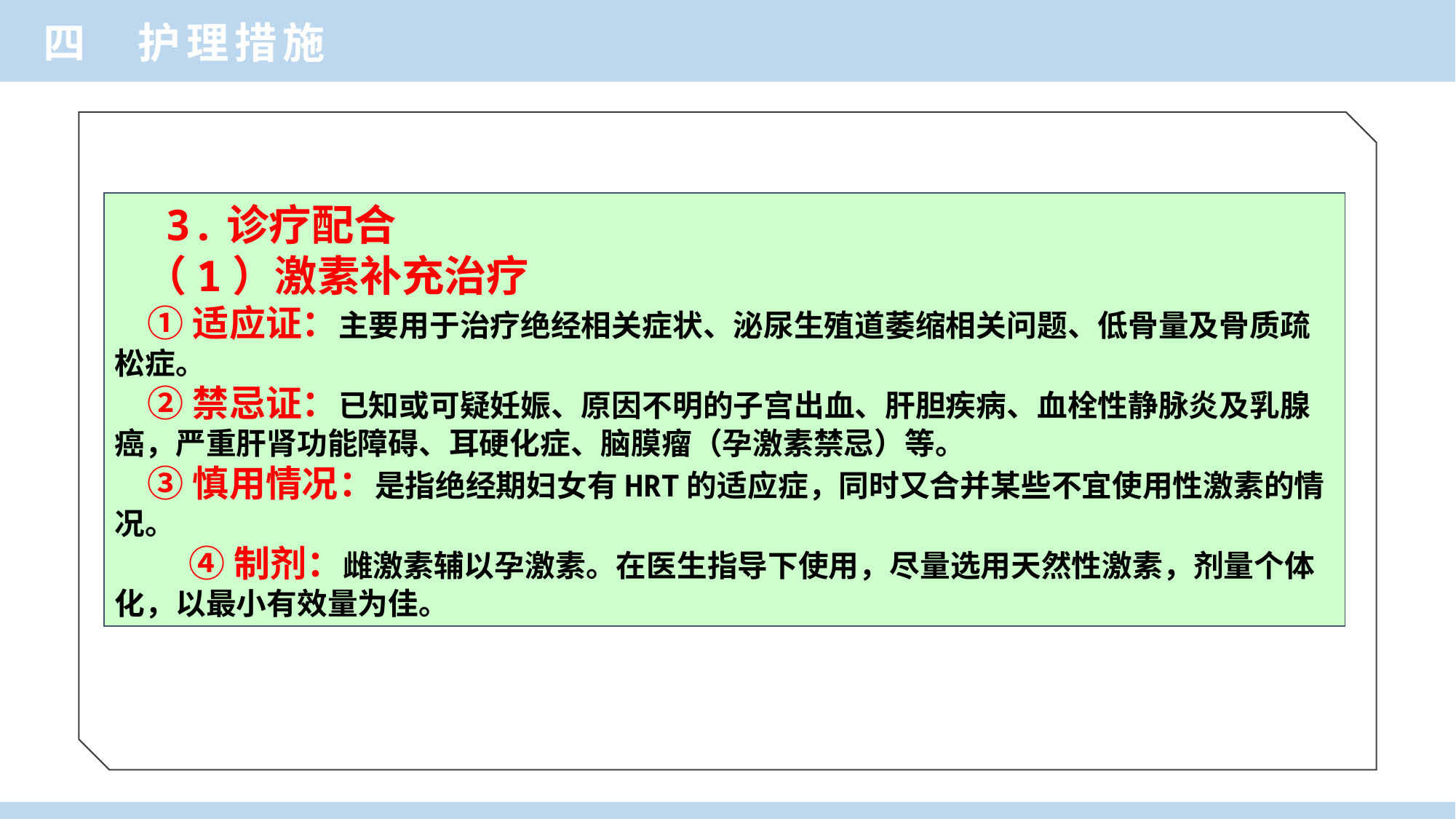

四   护理措施

  3.诊疗配合
  （1）激素补充治疗
    ①适应证：主要用于治疗绝经相关症状、泌尿生殖道萎缩相关问题、低骨量及骨质疏松症。
    ②禁忌证：已知或可疑妊娠、原因不明的子宫出血、肝胆疾病、血栓性静脉炎及乳腺癌，严重肝肾功能障碍、耳硬化症、脑膜瘤（孕激素禁忌）等。
    ③慎用情况：是指绝经期妇女有HRT的适应症，同时又合并某些不宜使用性激素的情况。
         ④制剂：雌激素辅以孕激素。在医生指导下使用，尽量选用天然性激素，剂量个体化，以最小有效量为佳。